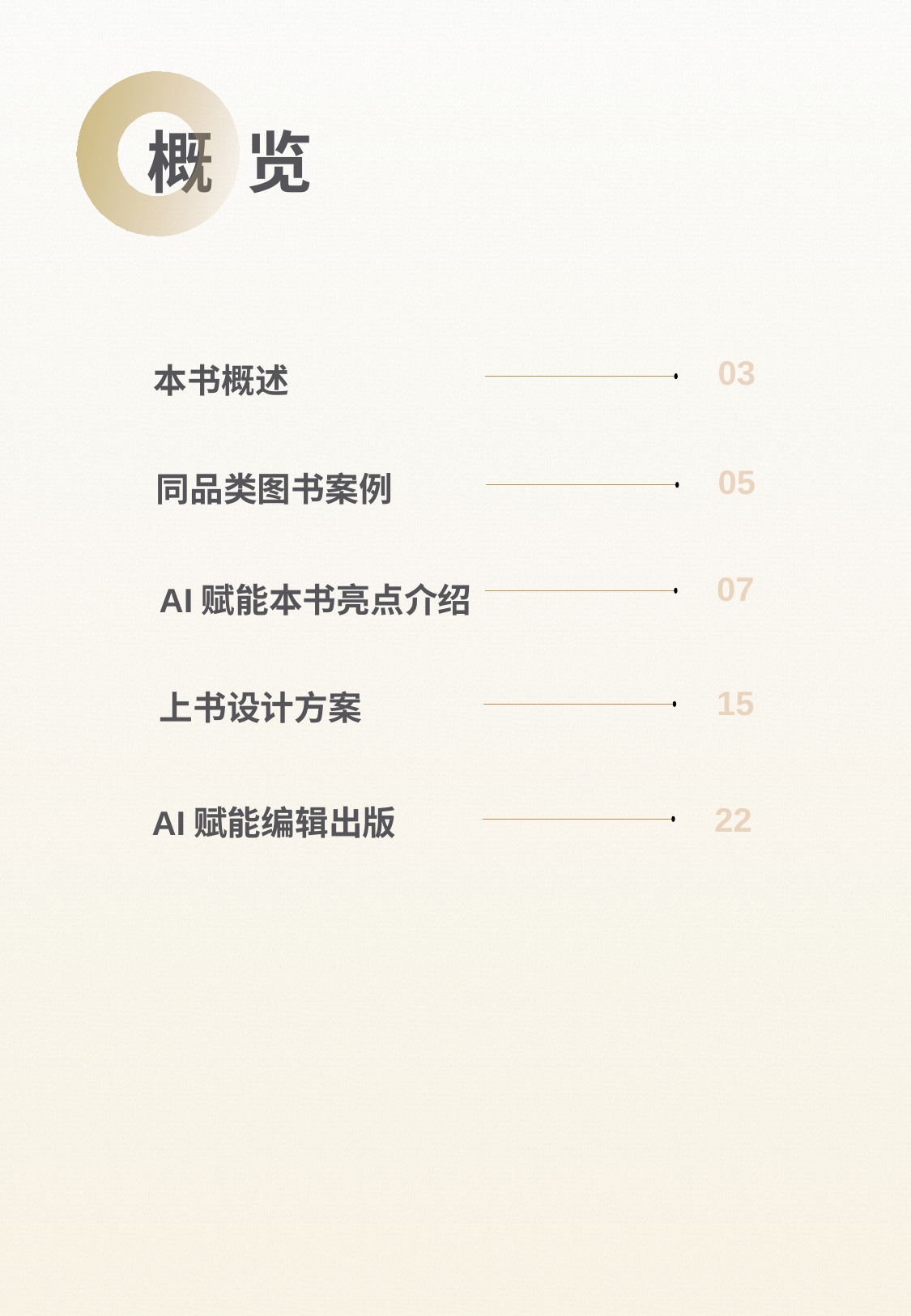

概  览
03
本书概述

05
同品类图书案例

07
AI赋能本书亮点介绍

15
上书设计方案

22
AI赋能编辑出版